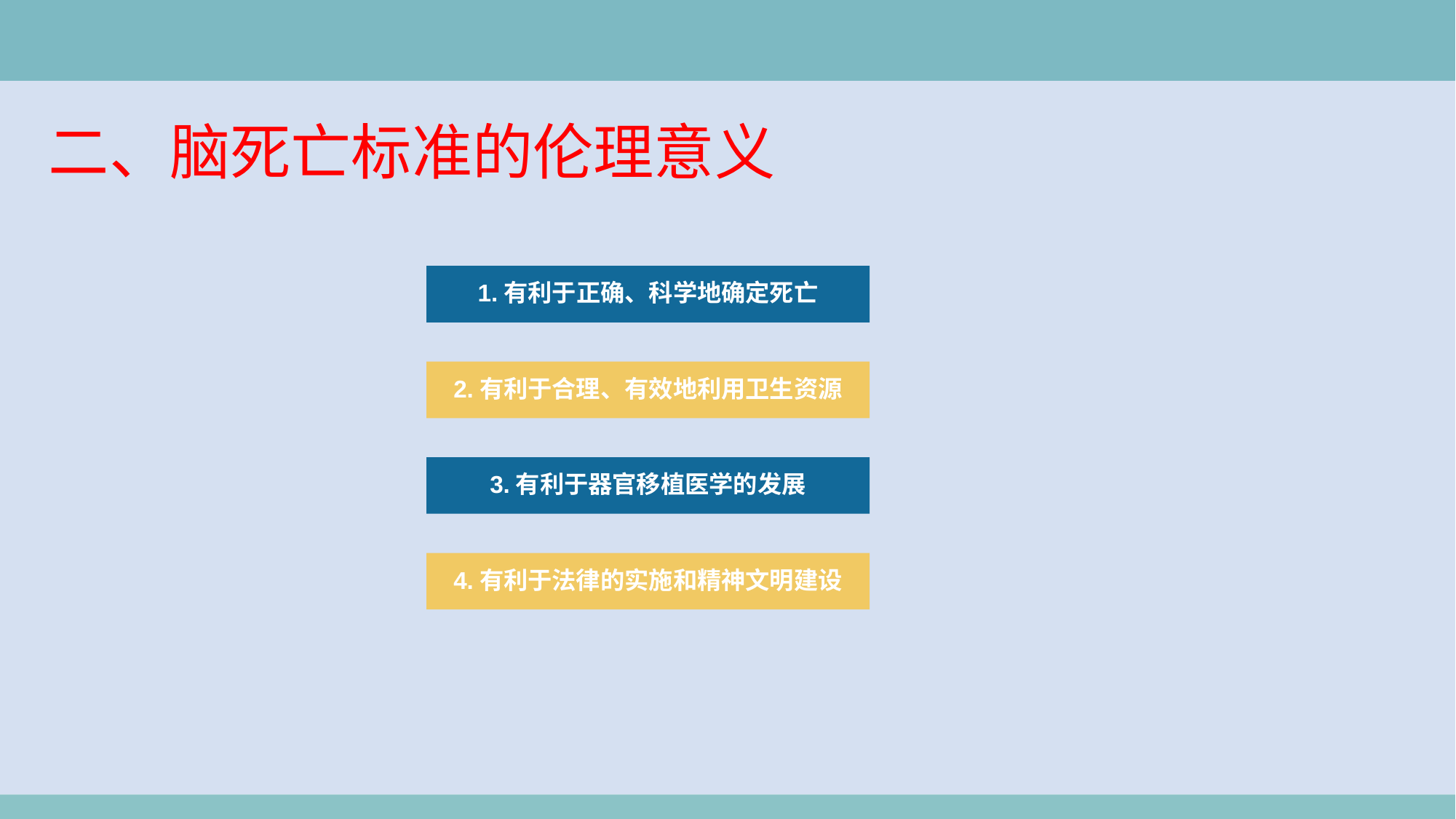

二、脑死亡标准的伦理意义
1.有利于正确、科学地确定死亡
2.有利于合理、有效地利用卫生资源
3.有利于器官移植医学的发展
4.有利于法律的实施和精神文明建设